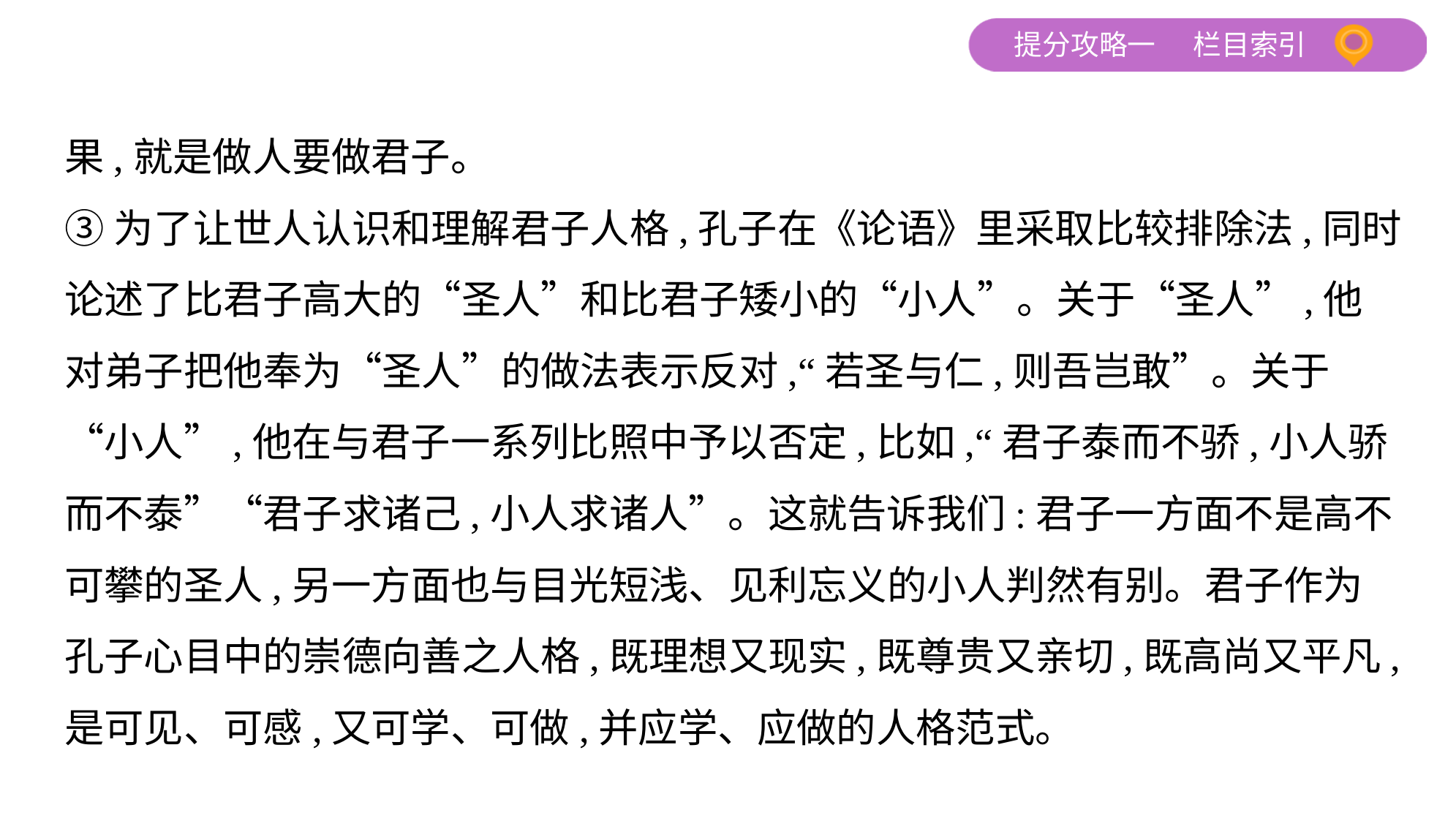

果,就是做人要做君子。
③为了让世人认识和理解君子人格,孔子在《论语》里采取比较排除法,同时
论述了比君子高大的“圣人”和比君子矮小的“小人”。关于“圣人”,他
对弟子把他奉为“圣人”的做法表示反对,“若圣与仁,则吾岂敢”。关于
“小人”,他在与君子一系列比照中予以否定,比如,“君子泰而不骄,小人骄
而不泰”“君子求诸己,小人求诸人”。这就告诉我们:君子一方面不是高不
可攀的圣人,另一方面也与目光短浅、见利忘义的小人判然有别。君子作为
孔子心目中的崇德向善之人格,既理想又现实,既尊贵又亲切,既高尚又平凡,
是可见、可感,又可学、可做,并应学、应做的人格范式。